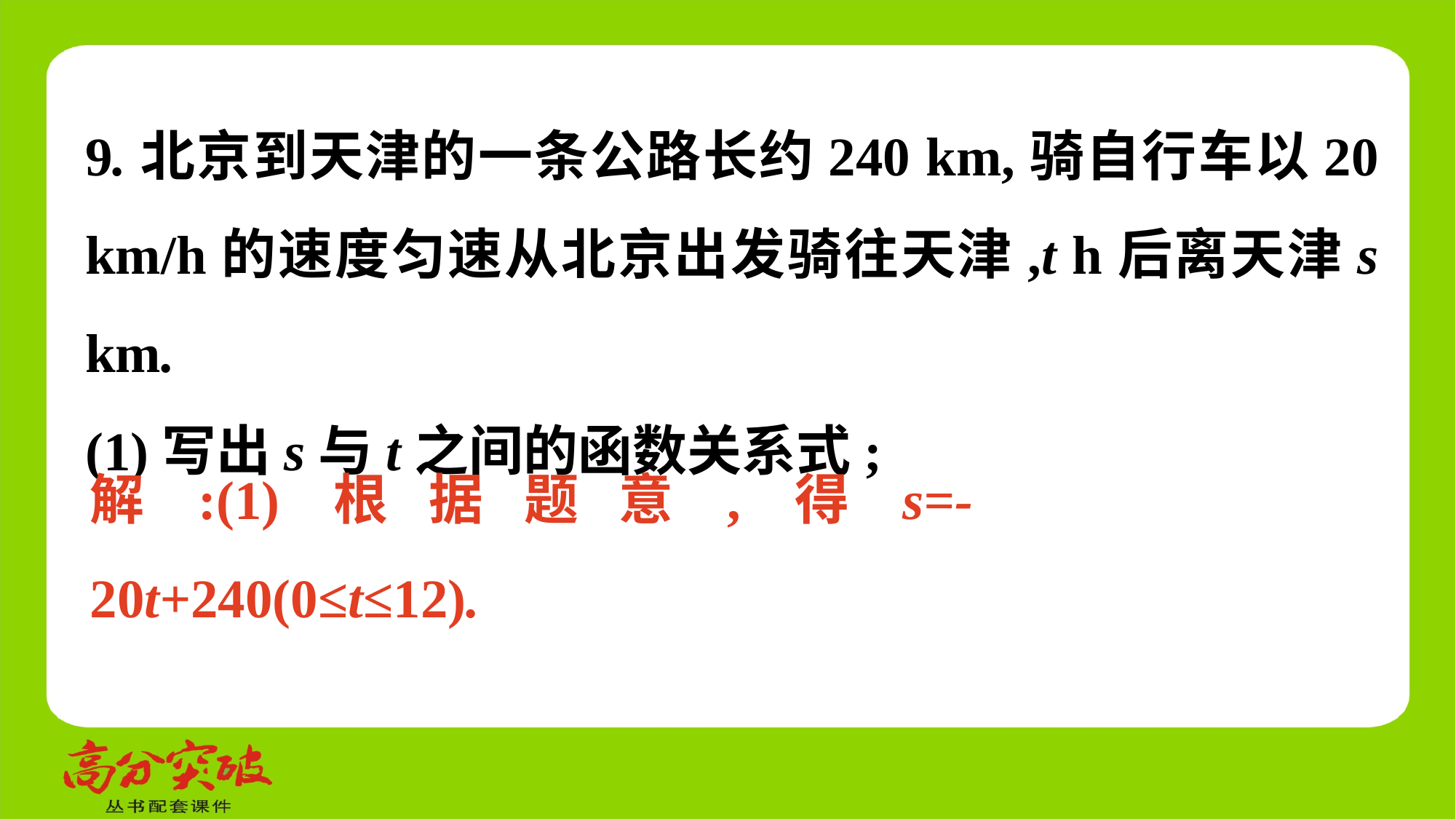

9.北京到天津的一条公路长约240 km,骑自行车以20 km/h的速度匀速从北京出发骑往天津,t h后离天津s km.
(1)写出s与t之间的函数关系式;
解:(1)根据题意,得s=-20t+240(0≤t≤12).